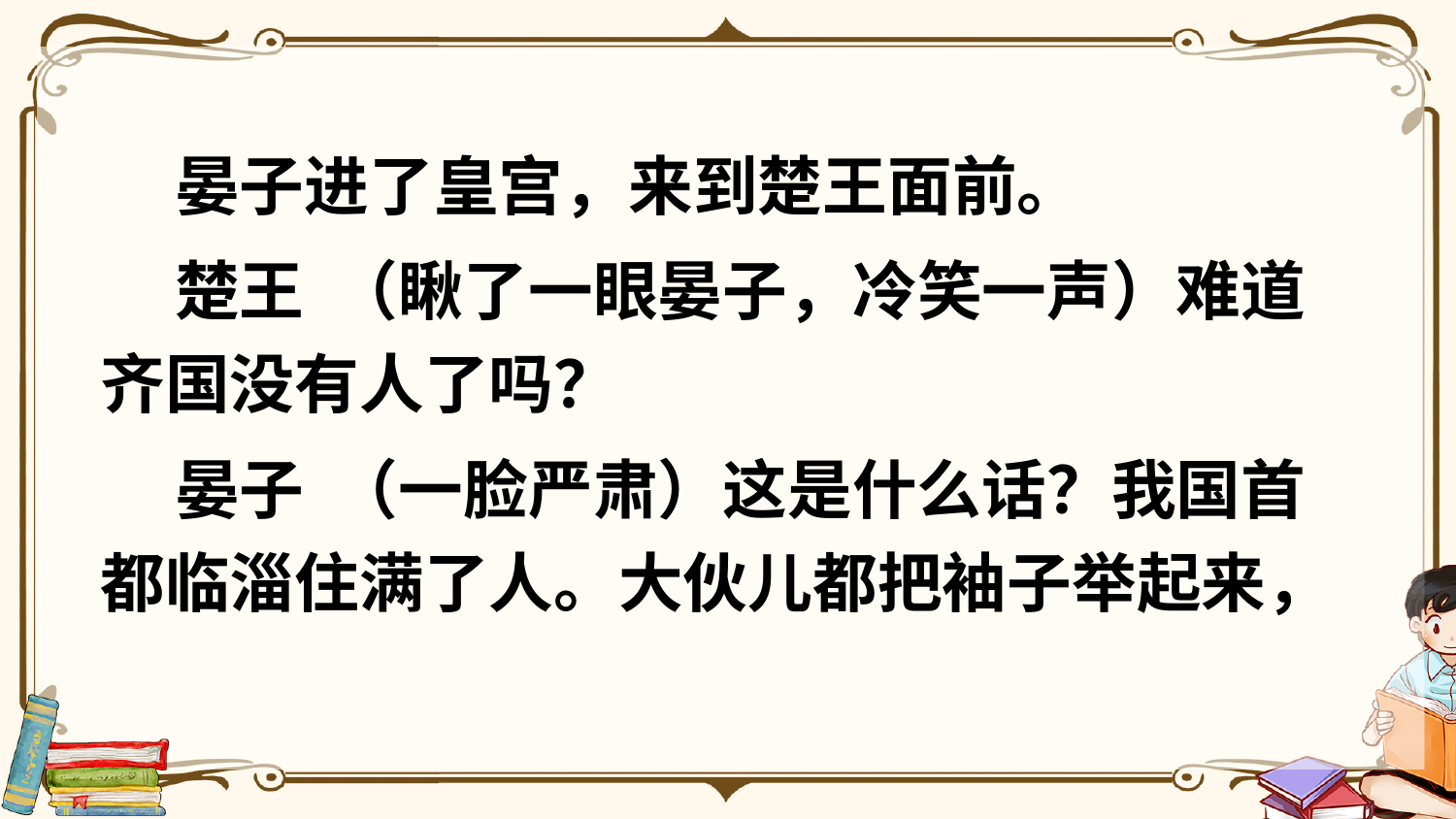

晏子进了皇宫，来到楚王面前。
    楚王  （瞅了一眼晏子，冷笑一声）难道齐国没有人了吗？
    晏子  （一脸严肃）这是什么话？我国首都临淄住满了人。大伙儿都把袖子举起来，